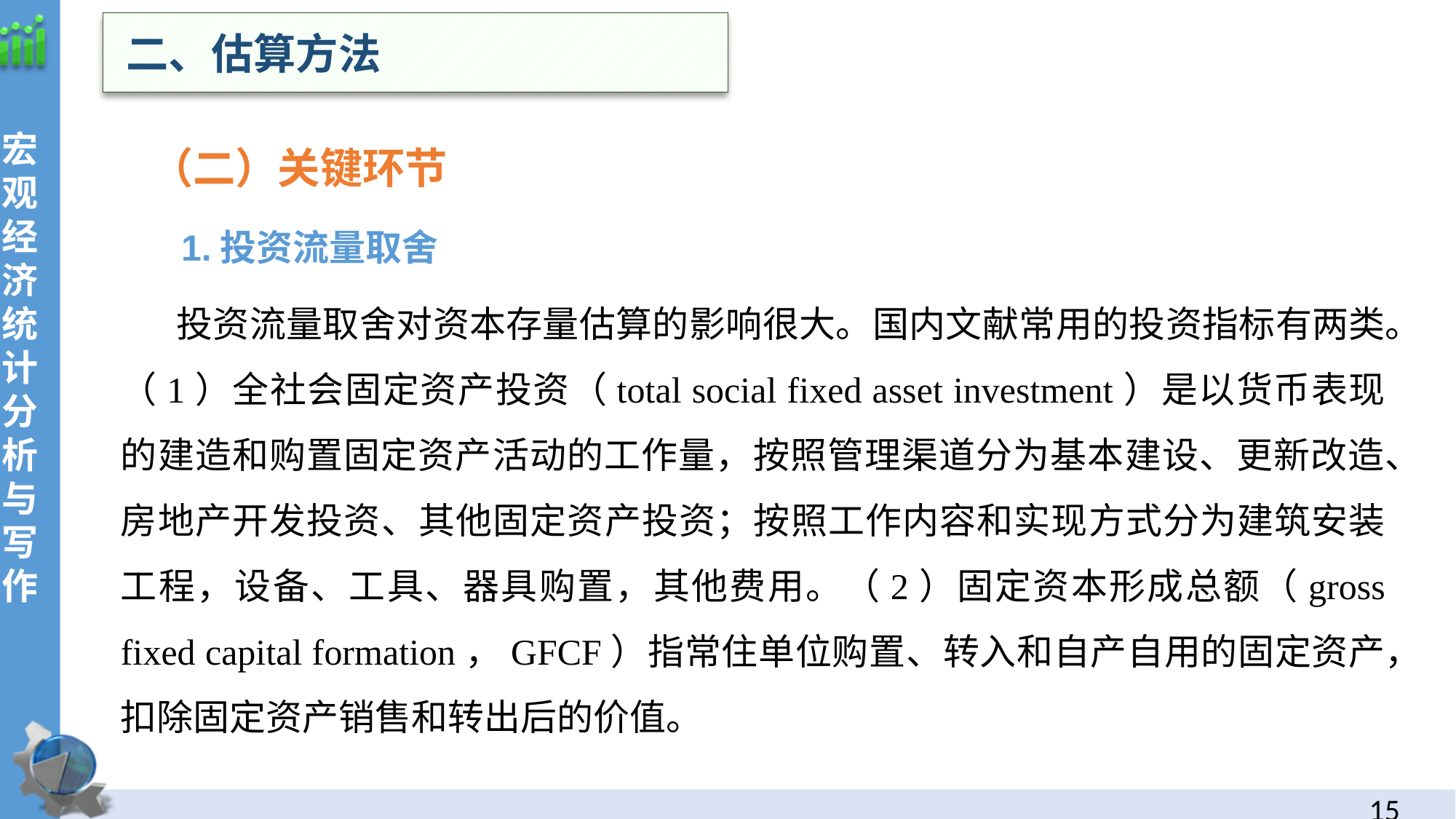

二、估算方法
宏观经济统计分析与写作
（二）关键环节
   1.投资流量取舍
  投资流量取舍对资本存量估算的影响很大。国内文献常用的投资指标有两类。（1）全社会固定资产投资（total social fixed asset investment）是以货币表现的建造和购置固定资产活动的工作量，按照管理渠道分为基本建设、更新改造、房地产开发投资、其他固定资产投资；按照工作内容和实现方式分为建筑安装工程，设备、工具、器具购置，其他费用。（2）固定资本形成总额（gross fixed capital formation，GFCF）指常住单位购置、转入和自产自用的固定资产，扣除固定资产销售和转出后的价值。

15